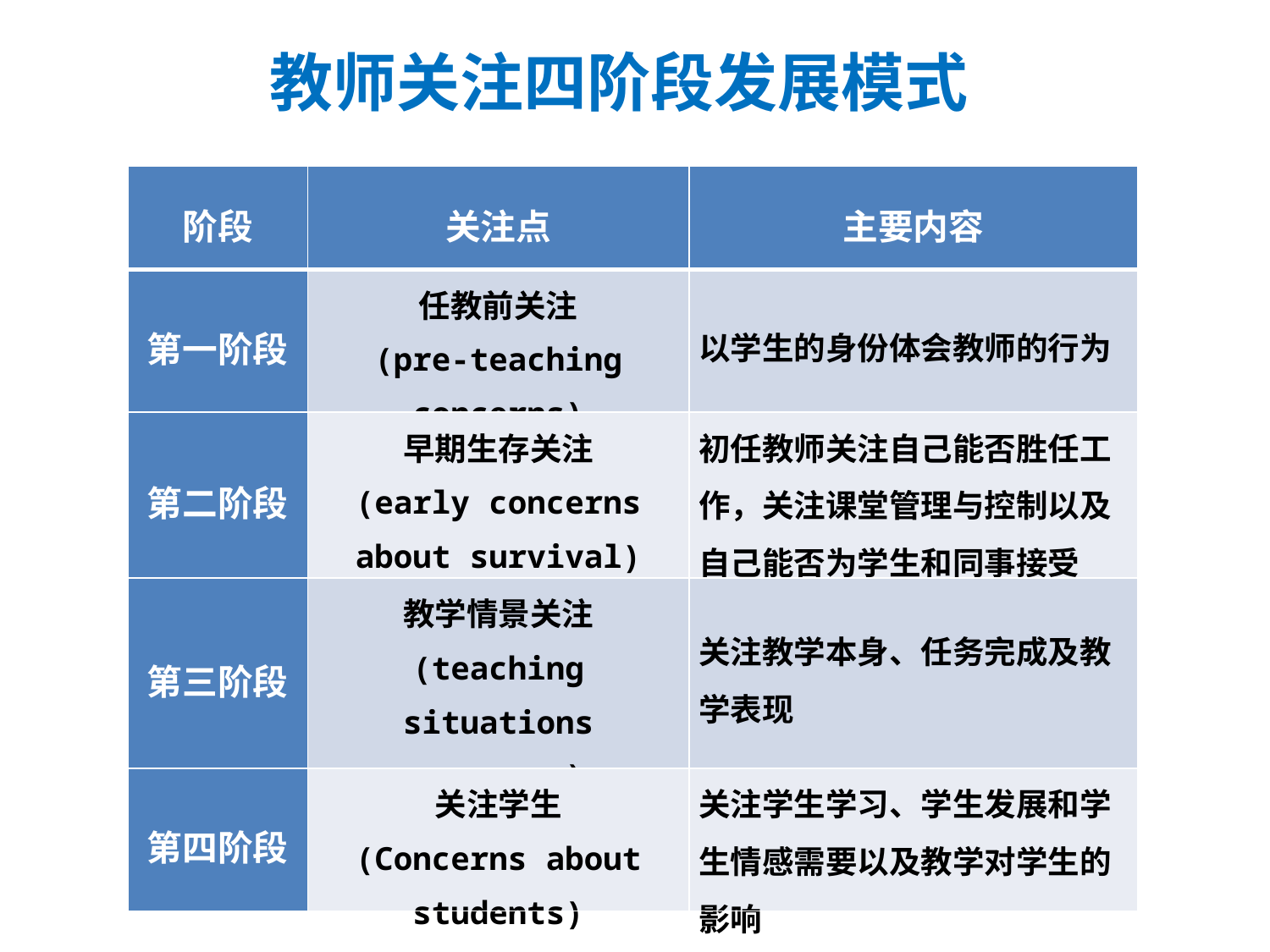

教师关注四阶段发展模式
| 阶段 | 关注点 | 主要内容 |
| --- | --- | --- |
| 第一阶段 | 任教前关注 (pre-teaching concerns) | 以学生的身份体会教师的行为 |
| 第二阶段 | 早期生存关注 (early concerns about survival) | 初任教师关注自己能否胜任工作，关注课堂管理与控制以及自己能否为学生和同事接受 |
| 第三阶段 | 教学情景关注 (teaching situations concerns) | 关注教学本身、任务完成及教学表现 |
| 第四阶段 | 关注学生 (Concerns about students) | 关注学生学习、学生发展和学生情感需要以及教学对学生的影响 |